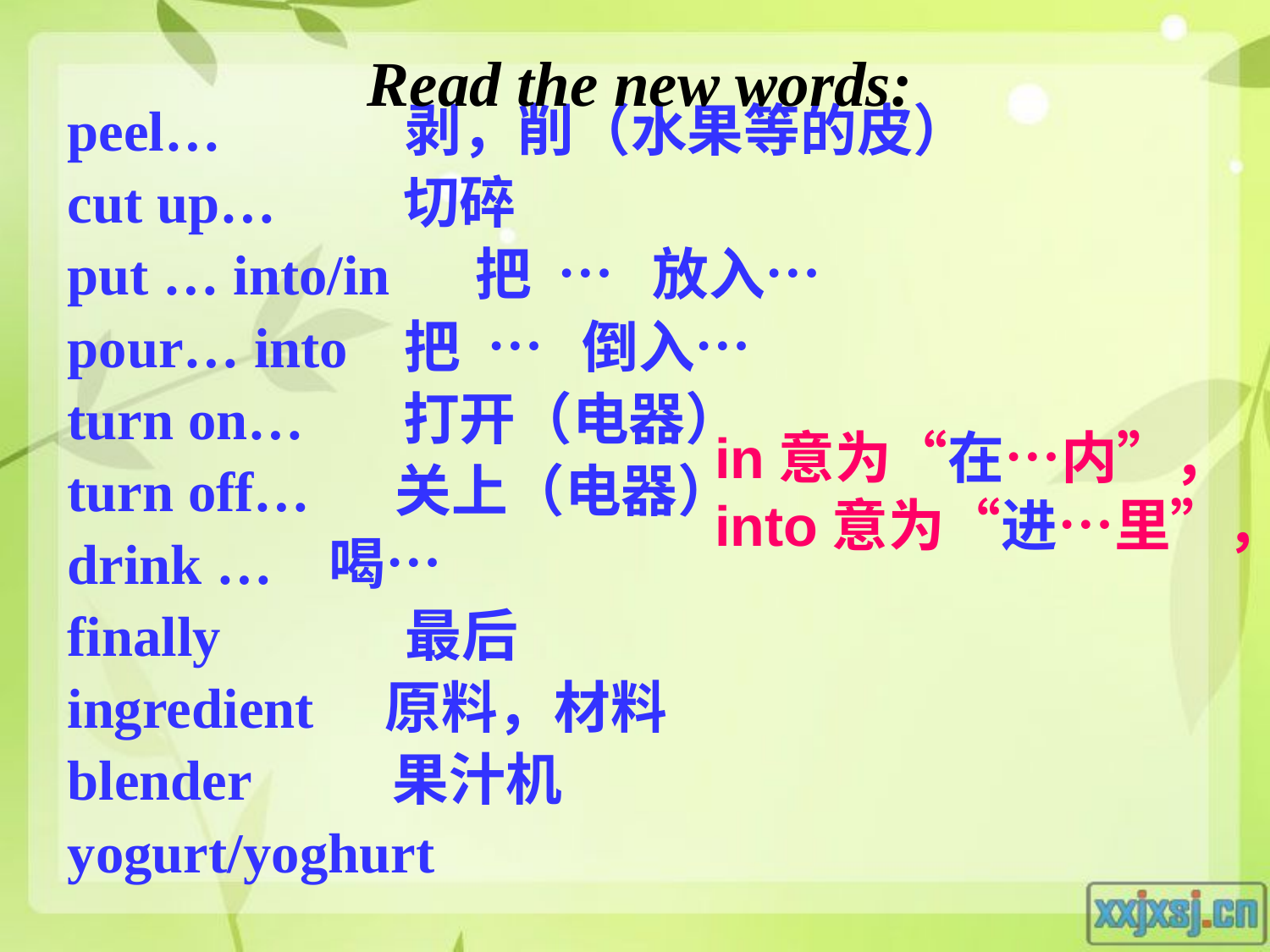

Read the new words:
peel…            剥，削（水果等的皮）
cut up…        切碎
put … into/in     把  …   放入…
pour… into   把  …   倒入…
turn on…      打开（电器）
turn off…     关上（电器）
drink …   喝…
finally            最后
ingredient    原料，材料
blender         果汁机
yogurt/yoghurt

in意为“在…内”，
into意为“进…里”，